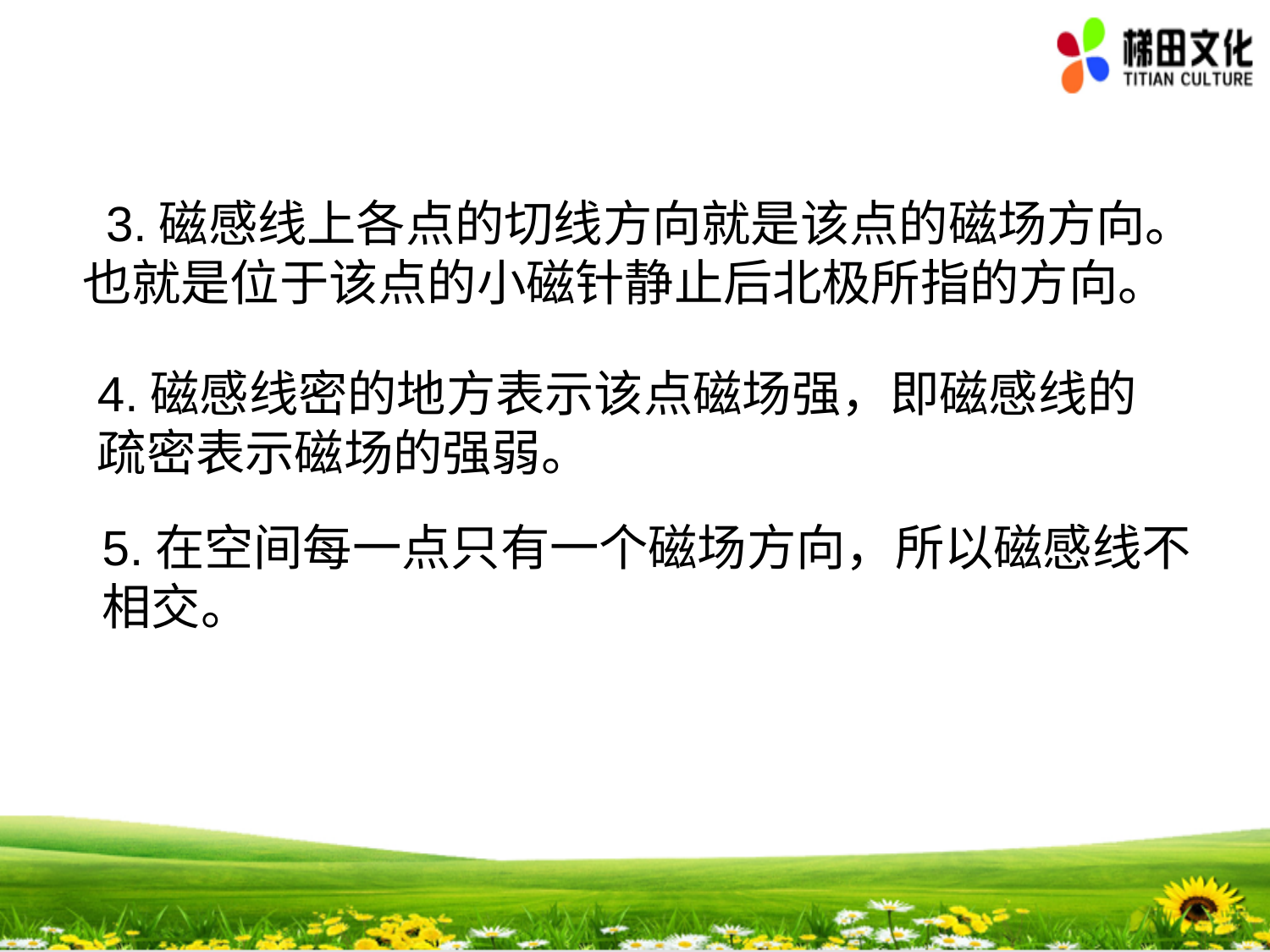

3.磁感线上各点的切线方向就是该点的磁场方向。  也就是位于该点的小磁针静止后北极所指的方向。
4.磁感线密的地方表示该点磁场强，即磁感线的疏密表示磁场的强弱。
5.在空间每一点只有一个磁场方向，所以磁感线不相交。